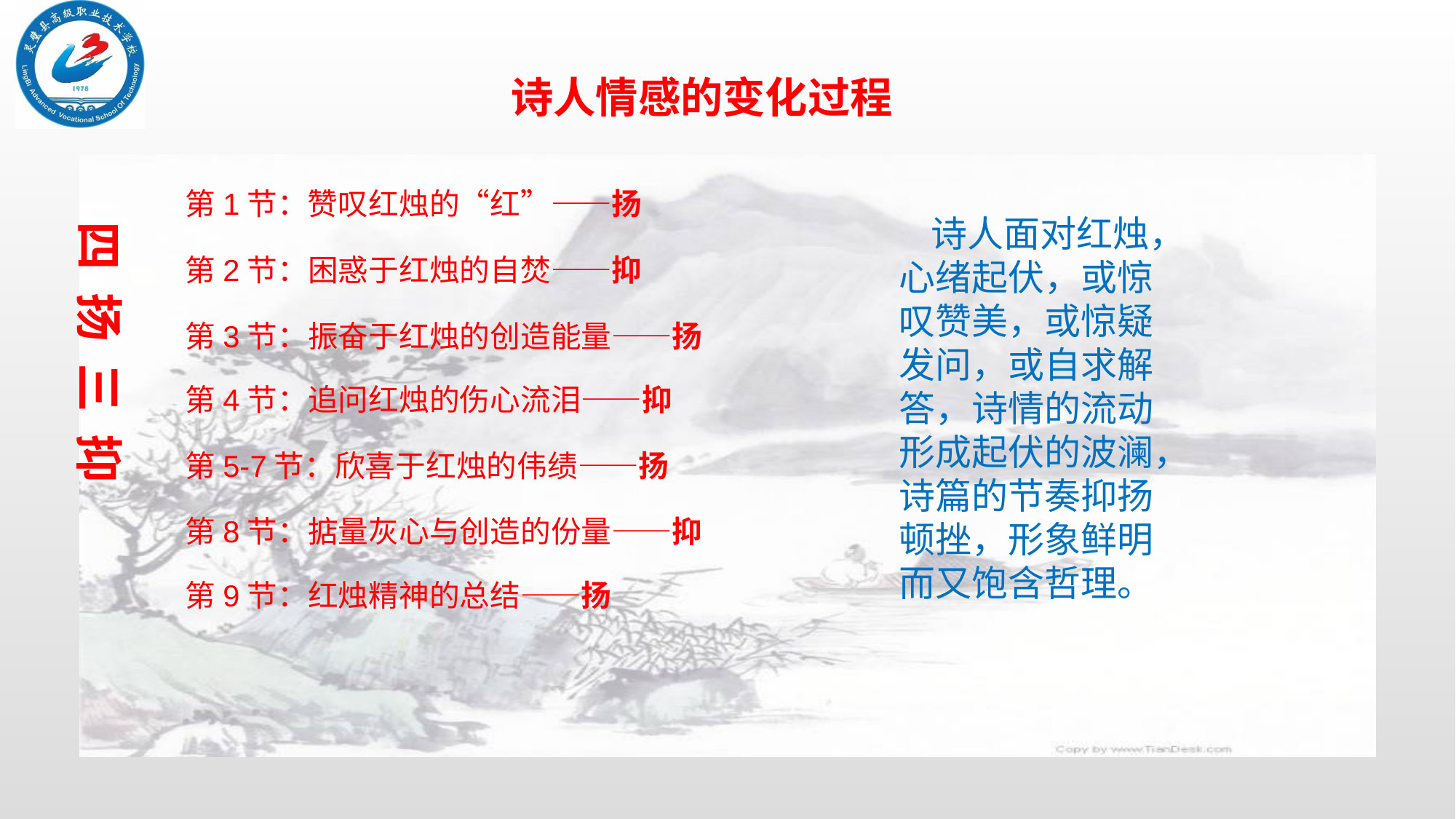

诗人情感的变化过程
第1节：赞叹红烛的“红”——扬
诗人面对红烛，心绪起伏，或惊叹赞美，或惊疑发问，或自求解答，诗情的流动形成起伏的波澜，诗篇的节奏抑扬顿挫，形象鲜明而又饱含哲理。
四  扬  三  抑
第2节：困惑于红烛的自焚——抑
第3节：振奋于红烛的创造能量——扬
第4节：追问红烛的伤心流泪——抑
第5-7节：欣喜于红烛的伟绩——扬
第8节：掂量灰心与创造的份量——抑
第9节：红烛精神的总结——扬